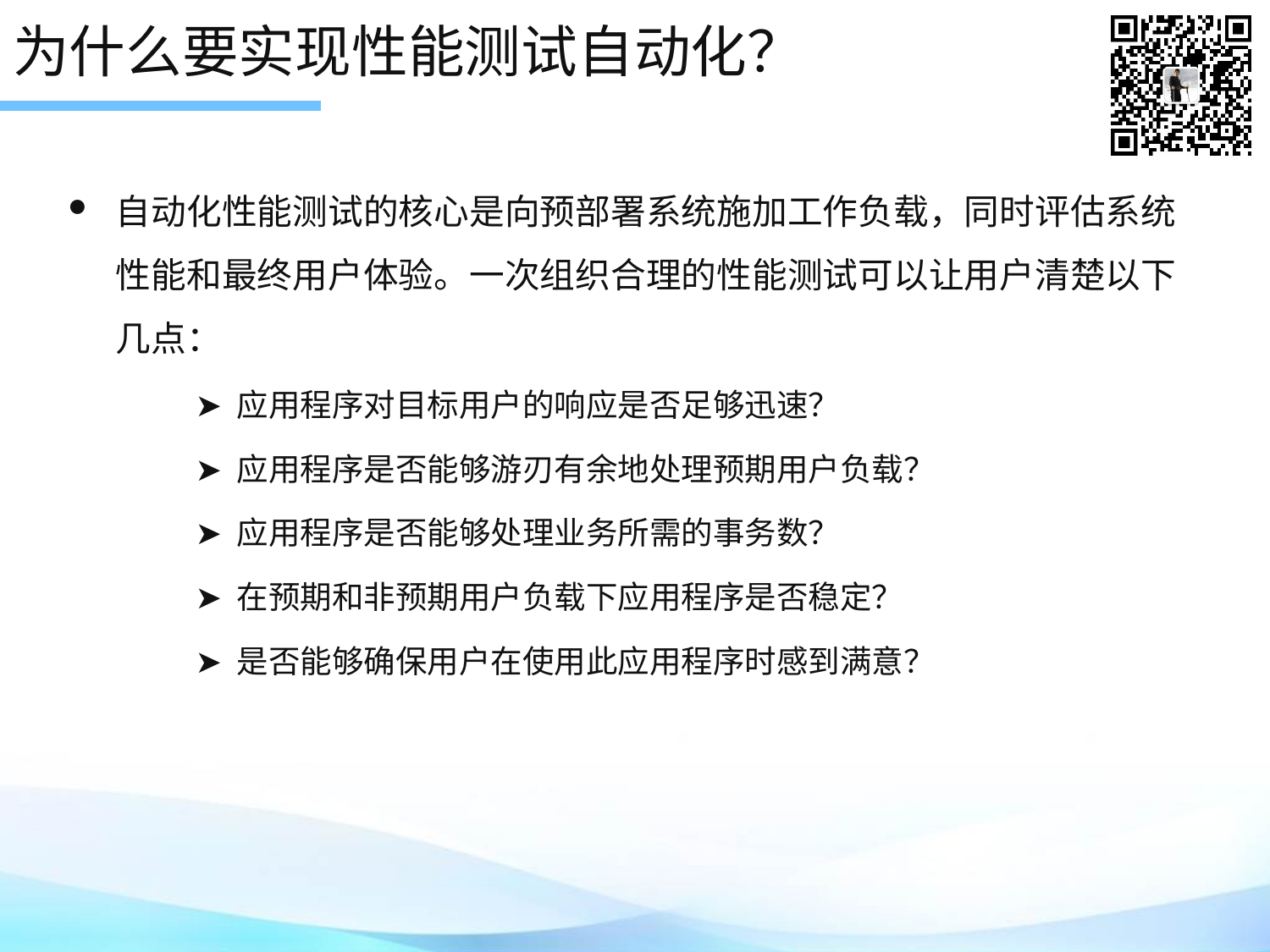

# 为什么要实现性能测试自动化？
自动化性能测试的核心是向预部署系统施加工作负载，同时评估系统性能和最终用户体验。一次组织合理的性能测试可以让用户清楚以下几点：
➤ 应用程序对目标用户的响应是否足够迅速？
➤ 应用程序是否能够游刃有余地处理预期用户负载？
➤ 应用程序是否能够处理业务所需的事务数？
➤ 在预期和非预期用户负载下应用程序是否稳定？
➤ 是否能够确保用户在使用此应用程序时感到满意？